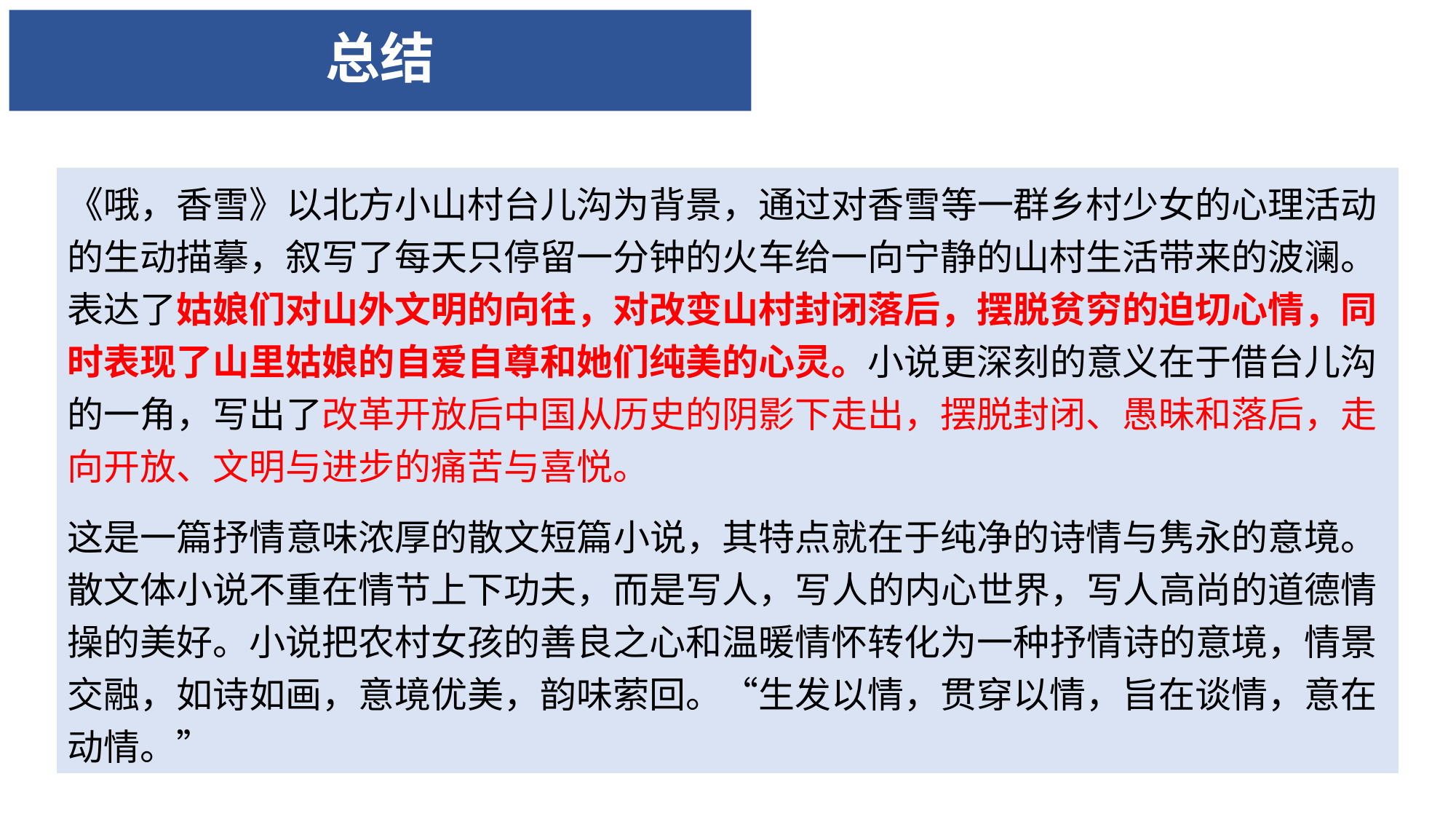

# 总结
《哦，香雪》以北方小山村台儿沟为背景，通过对香雪等一群乡村少女的心理活动的生动描摹，叙写了每天只停留一分钟的火车给一向宁静的山村生活带来的波澜。表达了姑娘们对山外文明的向往，对改变山村封闭落后，摆脱贫穷的迫切心情，同时表现了山里姑娘的自爱自尊和她们纯美的心灵。小说更深刻的意义在于借台儿沟的一角，写出了改革开放后中国从历史的阴影下走出，摆脱封闭、愚昧和落后，走向开放、文明与进步的痛苦与喜悦。
这是一篇抒情意味浓厚的散文短篇小说，其特点就在于纯净的诗情与隽永的意境。散文体小说不重在情节上下功夫，而是写人，写人的内心世界，写人高尚的道德情操的美好。小说把农村女孩的善良之心和温暖情怀转化为一种抒情诗的意境，情景交融，如诗如画，意境优美，韵味萦回。“生发以情，贯穿以情，旨在谈情，意在动情。”